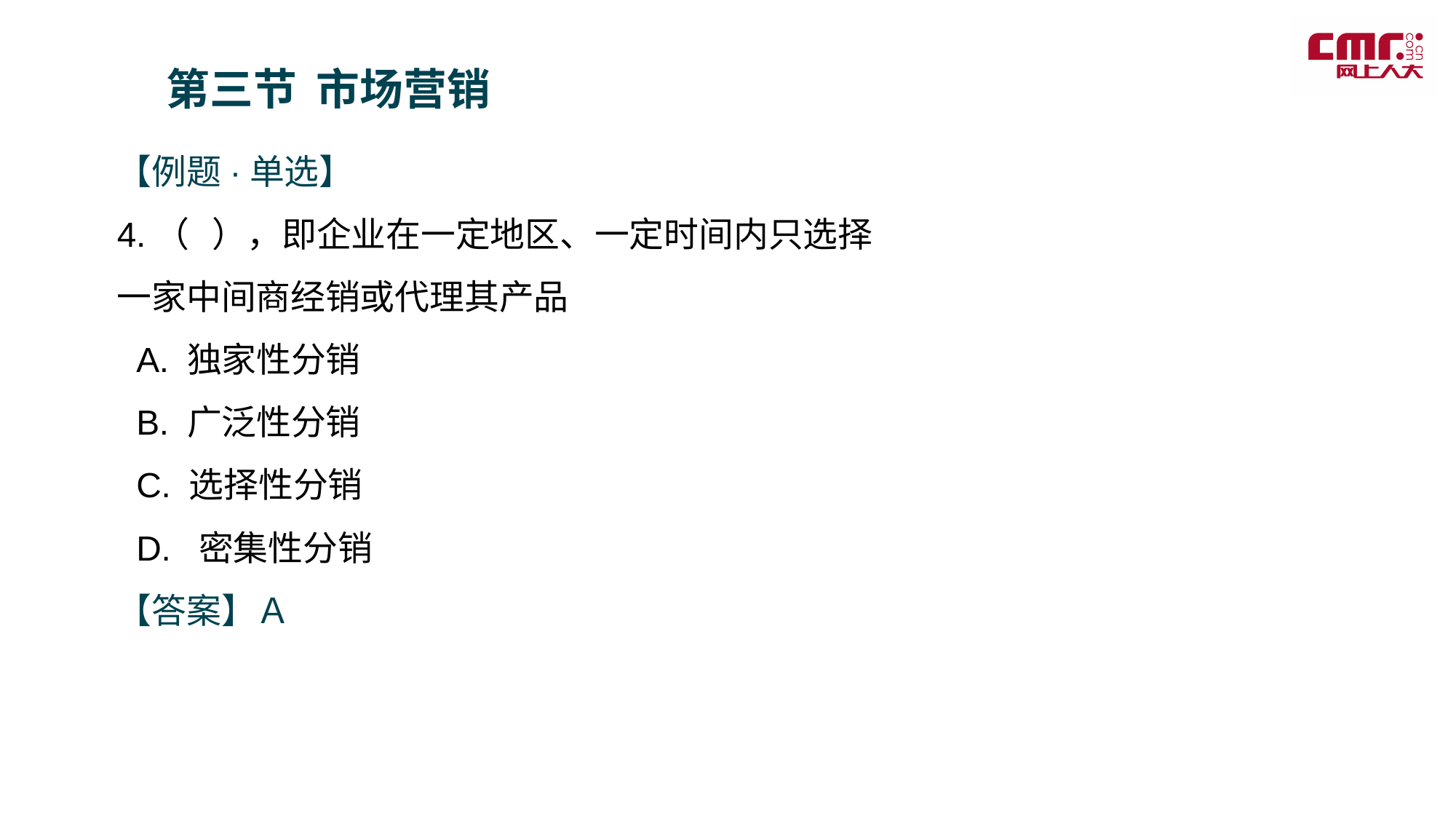

第三节  市场营销
【例题·单选】
4.（   ），即企业在一定地区、一定时间内只选择一家中间商经销或代理其产品
  A. 独家性分销
  B. 广泛性分销
  C. 选择性分销
  D.  密集性分销
【答案】Ａ